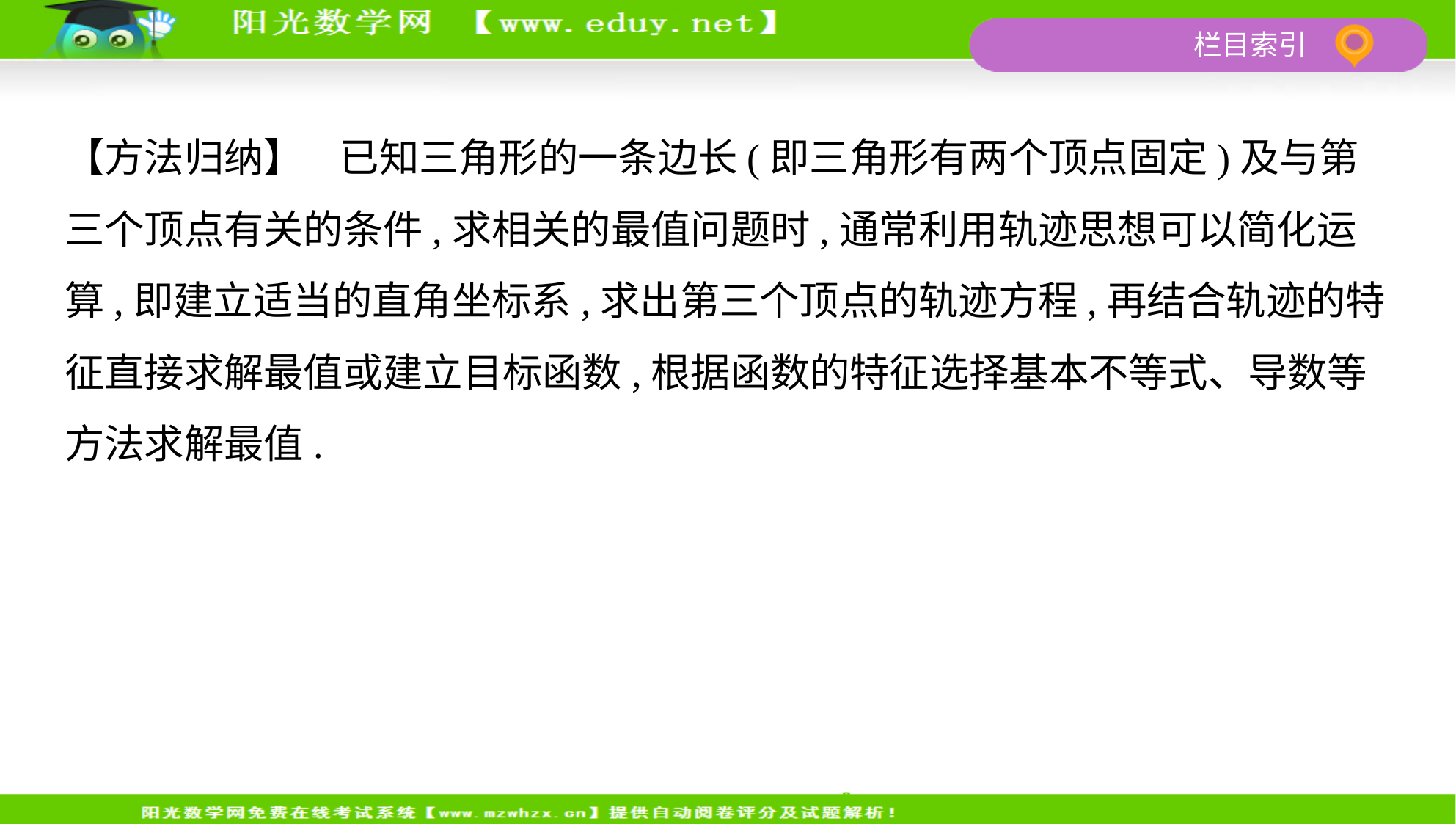

【方法归纳】    已知三角形的一条边长(即三角形有两个顶点固定)及与第
三个顶点有关的条件,求相关的最值问题时,通常利用轨迹思想可以简化运
算,即建立适当的直角坐标系,求出第三个顶点的轨迹方程,再结合轨迹的特
征直接求解最值或建立目标函数,根据函数的特征选择基本不等式、导数等
方法求解最值.